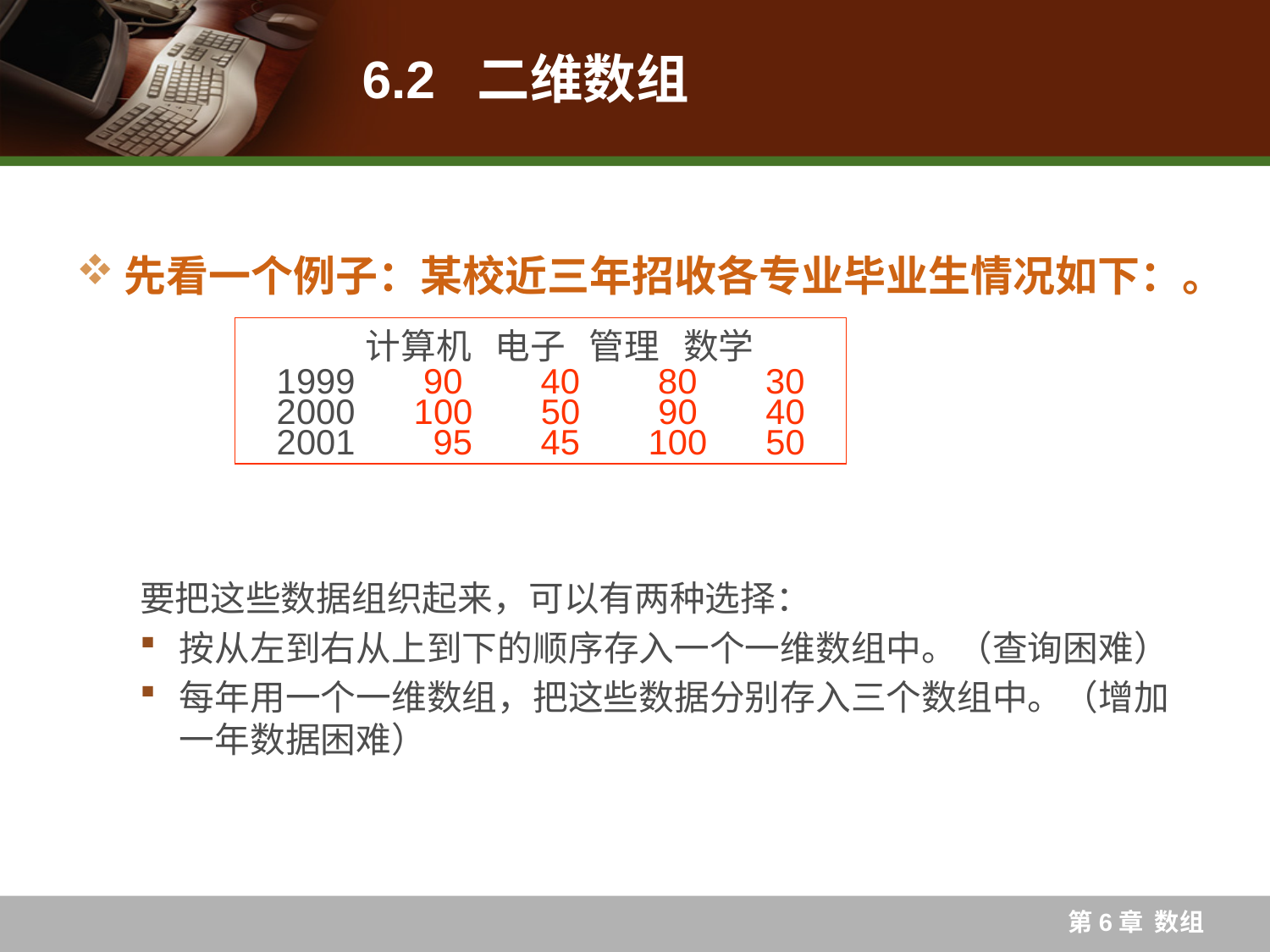

# 6.2  二维数组
先看一个例子：某校近三年招收各专业毕业生情况如下：。

要把这些数据组织起来，可以有两种选择：
按从左到右从上到下的顺序存入一个一维数组中。（查询困难）
每年用一个一维数组，把这些数据分别存入三个数组中。（增加一年数据困难）

              计算机   电子   管理   数学
   1999       90        40        80       30
   2000      100       50        90       40
   2001        95       45       100      50
第6章  数组